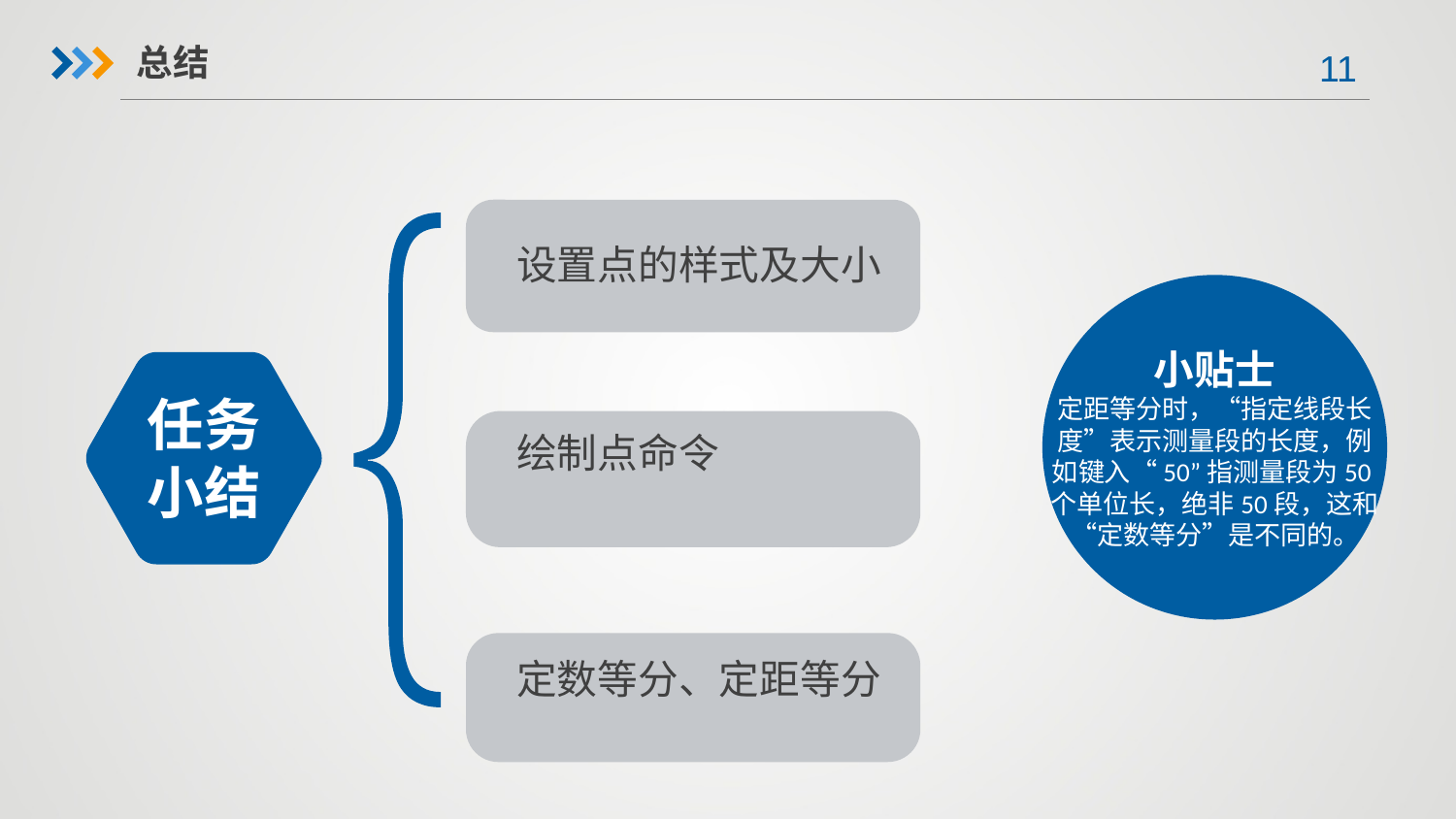

总结

设置点的样式及大小
小贴士
定距等分时，“指定线段长度”表示测量段的长度，例如键入“50”指测量段为50个单位长，绝非50段，这和“定数等分”是不同的。

任务小结

绘制点命令

定数等分、定距等分